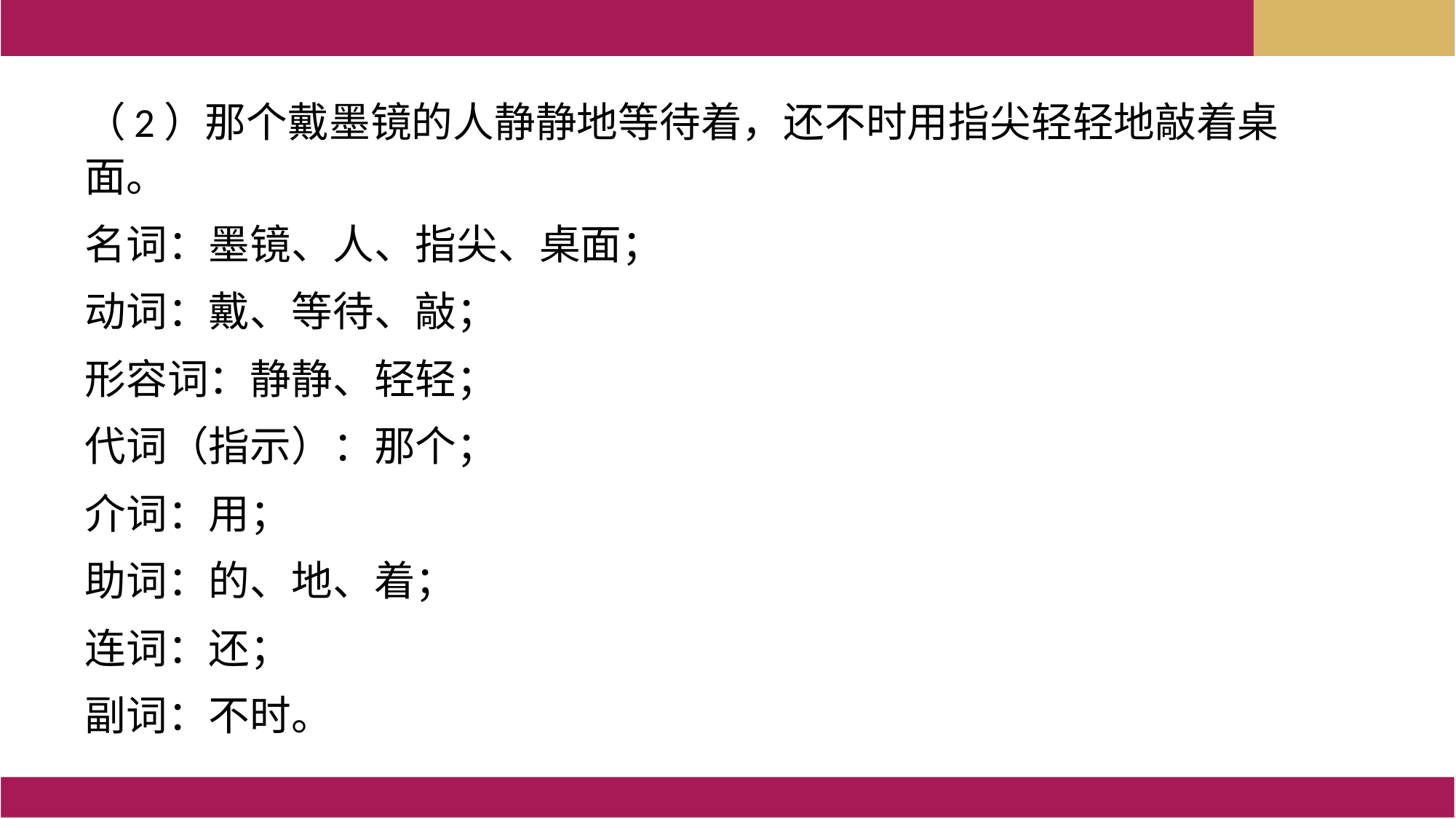

（2）那个戴墨镜的人静静地等待着，还不时用指尖轻轻地敲着桌面。
名词：墨镜、人、指尖、桌面；
动词：戴、等待、敲；
形容词：静静、轻轻；
代词（指示）：那个；
介词：用；
助词：的、地、着；
连词：还；
副词：不时。